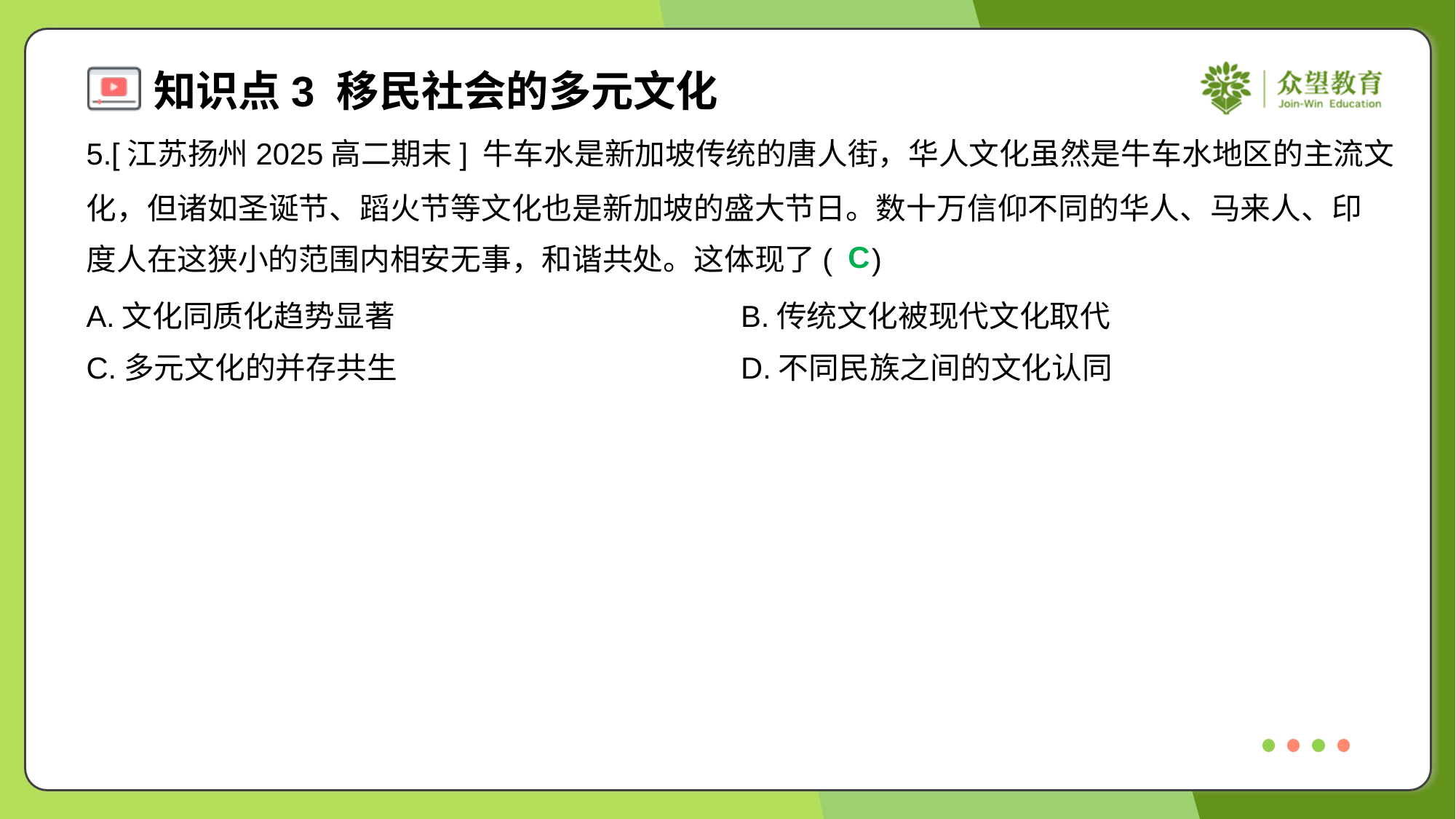

5.[江苏扬州2025高二期末] 牛车水是新加坡传统的唐人街，华人文化虽然是牛车水地区的主流文
化，但诸如圣诞节、蹈火节等文化也是新加坡的盛大节日。数十万信仰不同的华人、马来人、印
度人在这狭小的范围内相安无事，和谐共处。这体现了(     )
C
A.文化同质化趋势显著	B.传统文化被现代文化取代
C.多元文化的并存共生	D.不同民族之间的文化认同